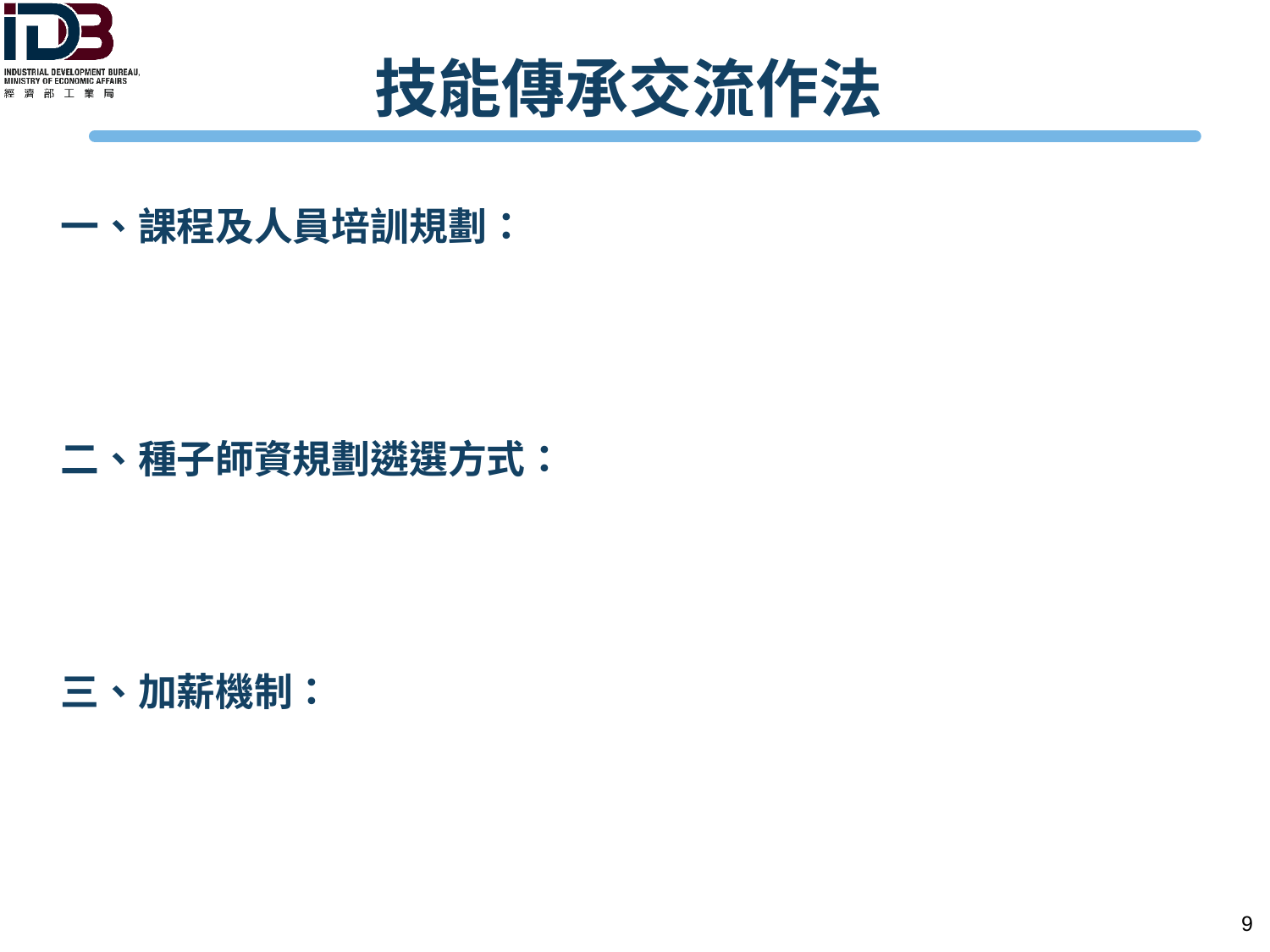

# 技能傳承交流作法
一、課程及人員培訓規劃：

二、種子師資規劃遴選方式：

三、加薪機制：

9